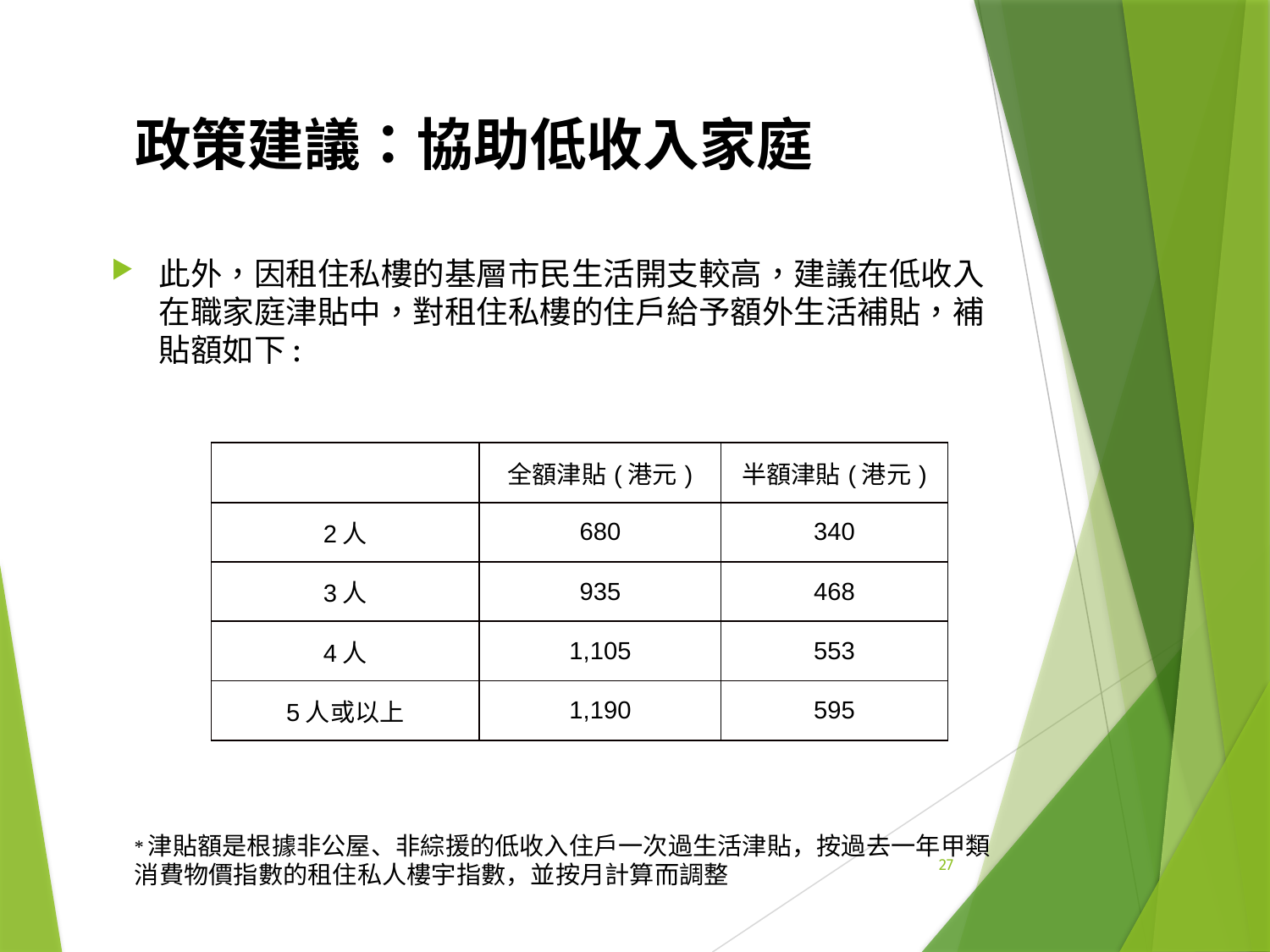

政策建議：協助低收入家庭
此外，因租住私樓的基層市民生活開支較高，建議在低收入在職家庭津貼中，對租住私樓的住戶給予額外生活補貼，補貼額如下:

|  | 全額津貼(港元) | 半額津貼(港元) |
| --- | --- | --- |
| 2人 | 680 | 340 |
| 3人 | 935 | 468 |
| 4人 | 1,105 | 553 |
| 5人或以上 | 1,190 | 595 |
*津貼額是根據非公屋、非綜援的低收入住戶一次過生活津貼，按過去一年甲類消費物價指數的租住私人樓宇指數，並按月計算而調整
27